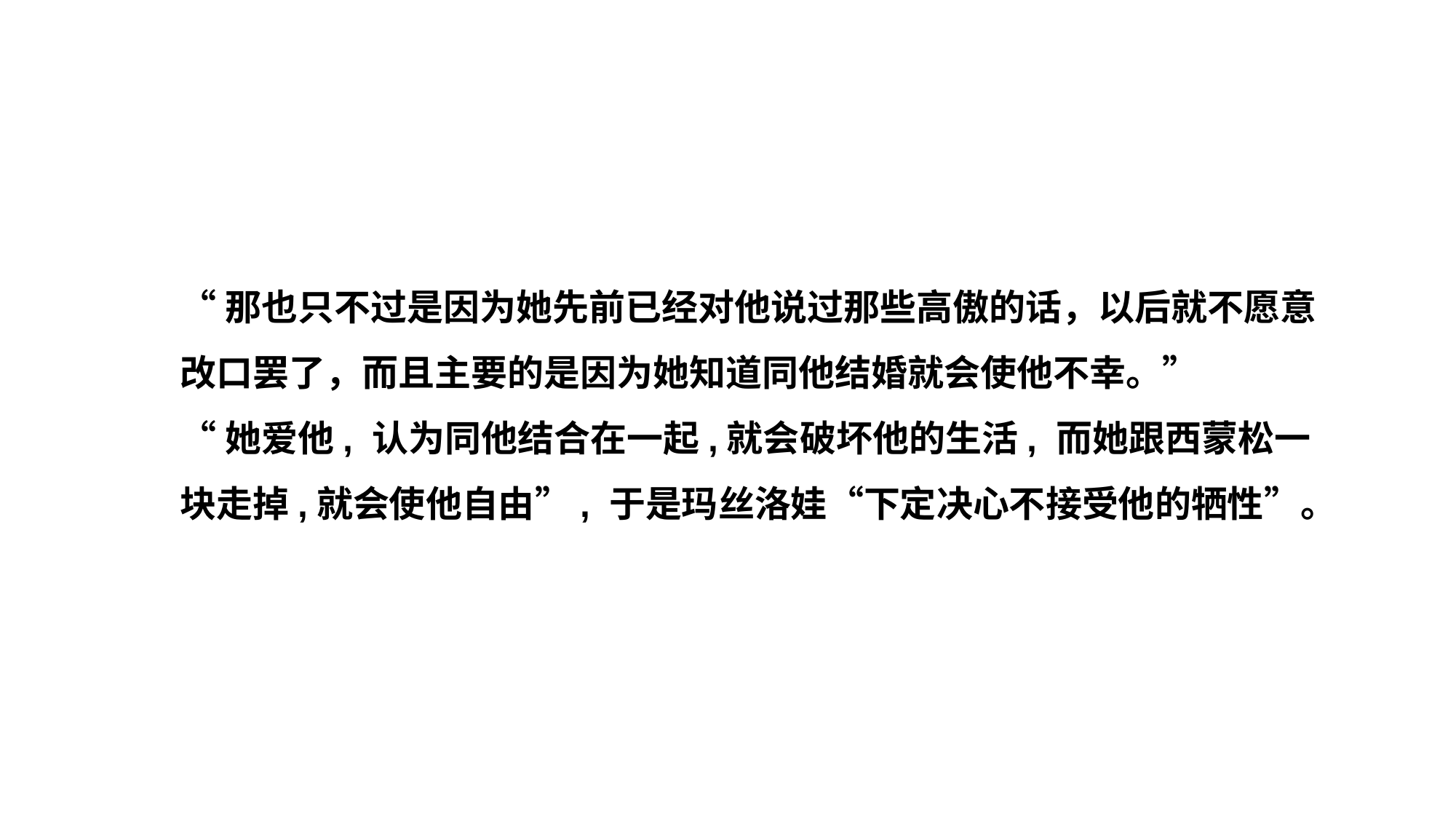

“那也只不过是因为她先前已经对他说过那些高傲的话，以后就不愿意改口罢了，而且主要的是因为她知道同他结婚就会使他不幸。”
“她爱他, 认为同他结合在一起,就会破坏他的生活, 而她跟西蒙松一块走掉,就会使他自由”, 于是玛丝洛娃“下定决心不接受他的牺性”。